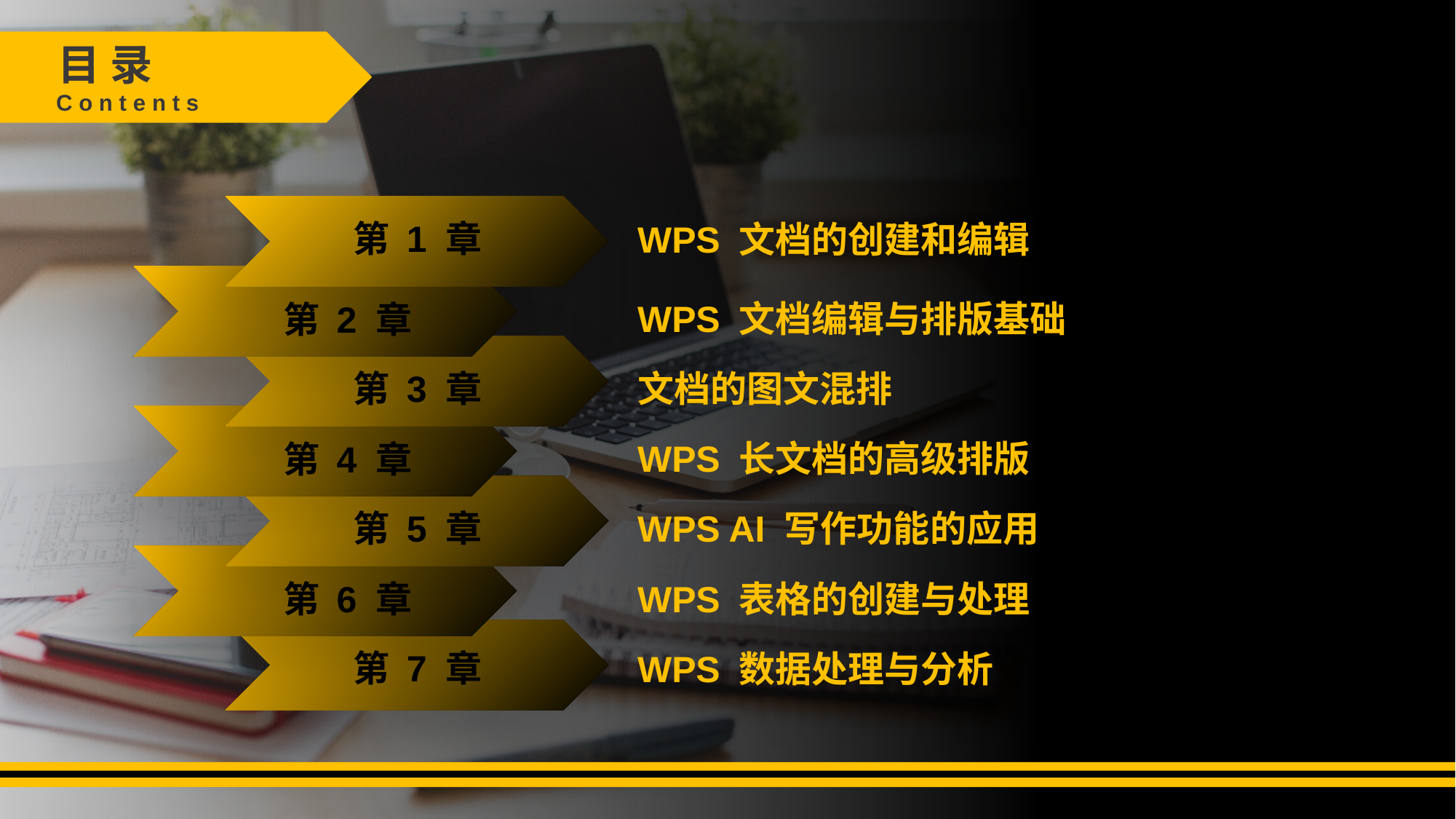

第 1 章
WPS 文档的创建和编辑
WPS 文档编辑与排版基础
第 2 章
第 3 章
文档的图文混排
WPS 长文档的高级排版
第 4 章
第 5 章
WPS AI 写作功能的应用
WPS 表格的创建与处理
第 6 章
第 7 章
WPS 数据处理与分析